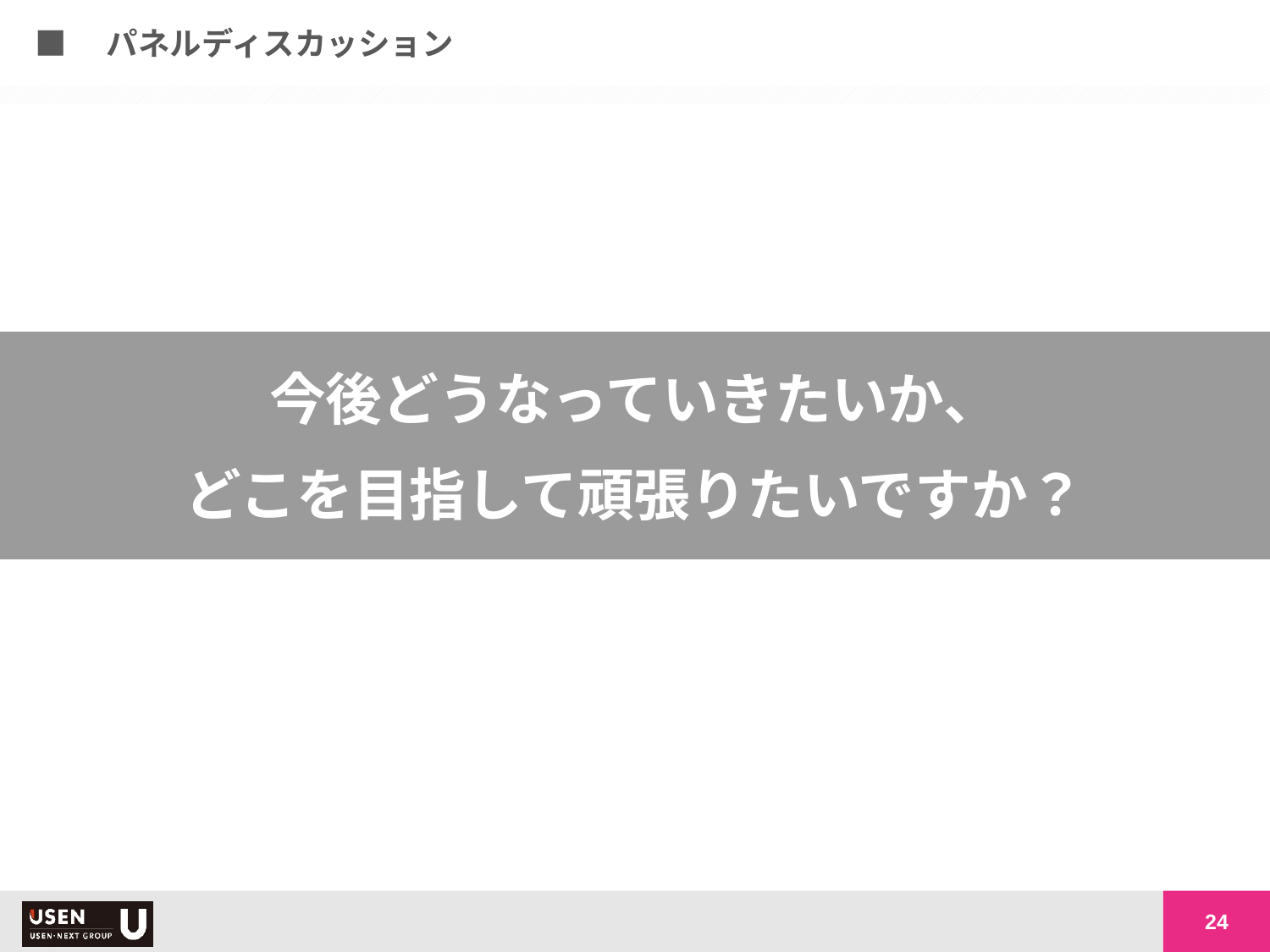

■　パネルディスカッション
今後どうなっていきたいか、
どこを目指して頑張りたいですか？
24